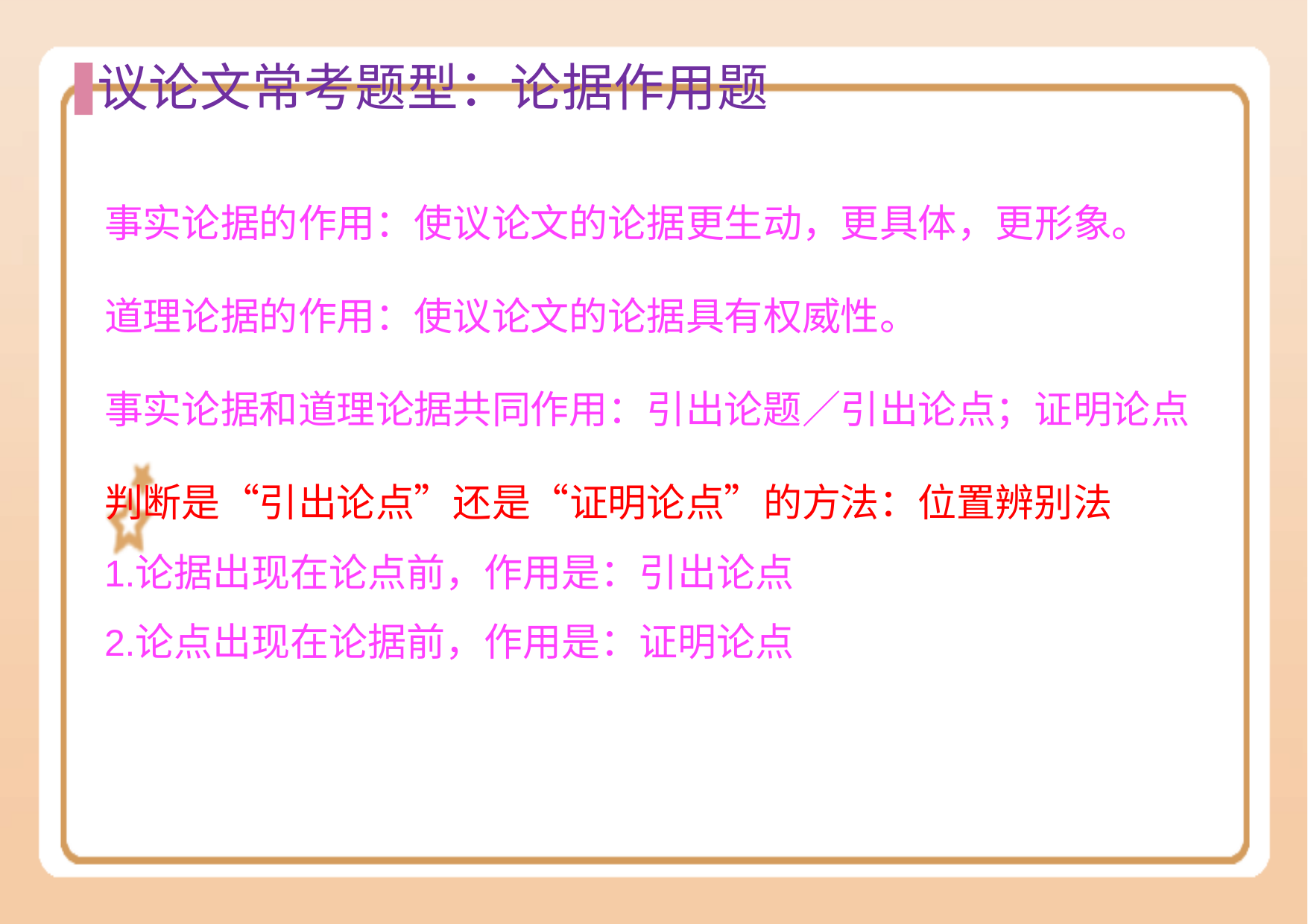

# 议论⽂常考题型：论据作⽤题

事实论据的作用：使议论文的论据更生动，更具体，更形象。
道理论据的作用：使议论文的论据具有权威性。
事实论据和道理论据共同作用：引出论题／引出论点；证明论点
判断是“引出论点”还是“证明论点”的方法：位置辨别法
论据出现在论点前，作用是：引出论点
论点出现在论据前，作用是：证明论点